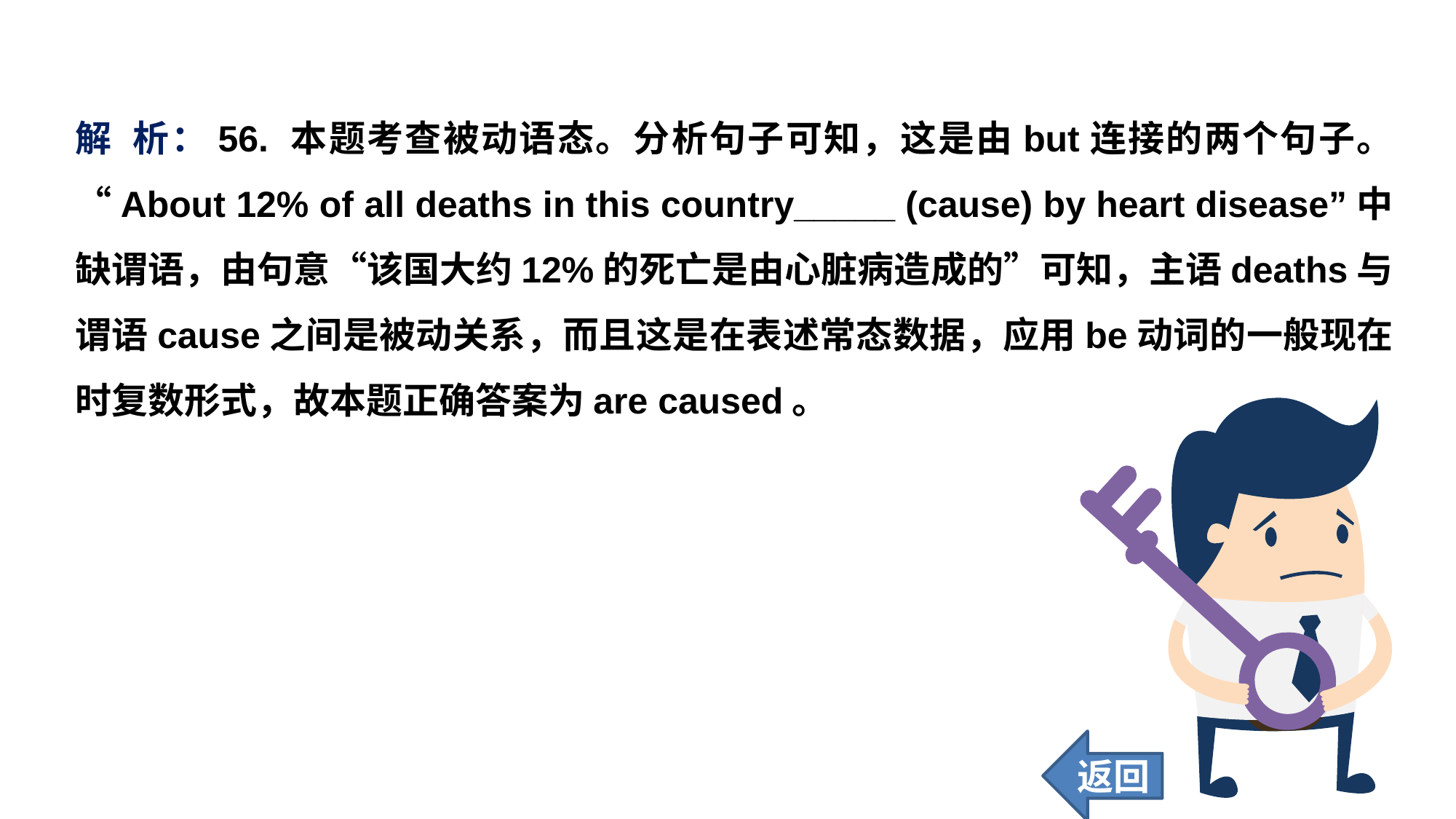

解  析：56. 本题考查被动语态。分析句子可知，这是由but连接的两个句子。“About 12% of all deaths in this country_____ (cause) by heart disease”中缺谓语，由句意“该国大约12%的死亡是由心脏病造成的”可知，主语deaths与谓语cause之间是被动关系，而且这是在表述常态数据，应用be动词的一般现在时复数形式，故本题正确答案为are caused。

返回
268